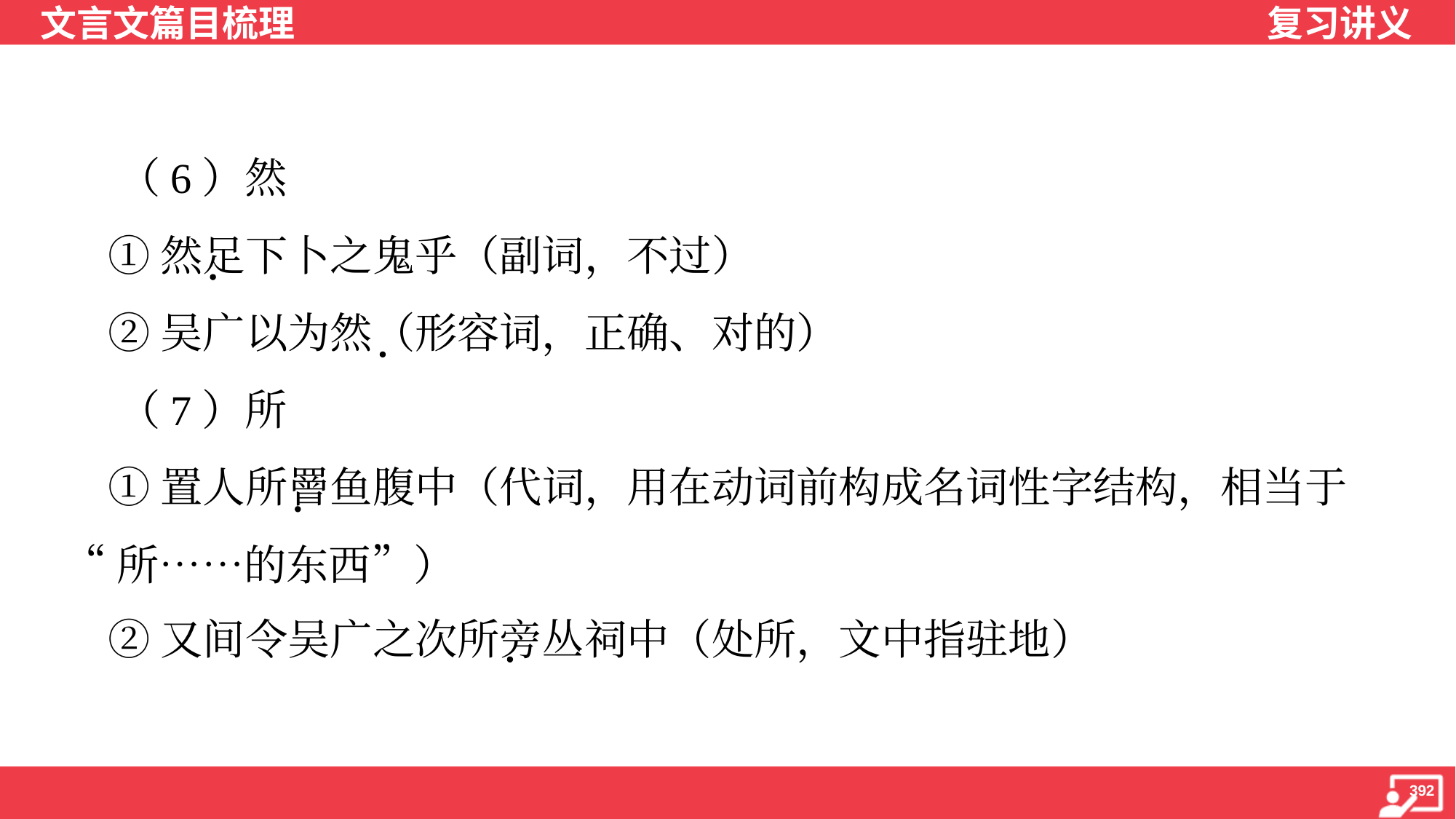

（6）然
    ①然足下卜之鬼乎（副词，不过）
    ②吴广以为然（形容词，正确、对的）
    （7）所
    ①置人所罾鱼腹中（代词，用在动词前构成名词性字结构，相当于
“所……的东西”）
    ②又间令吴广之次所旁丛祠中（处所，文中指驻地）